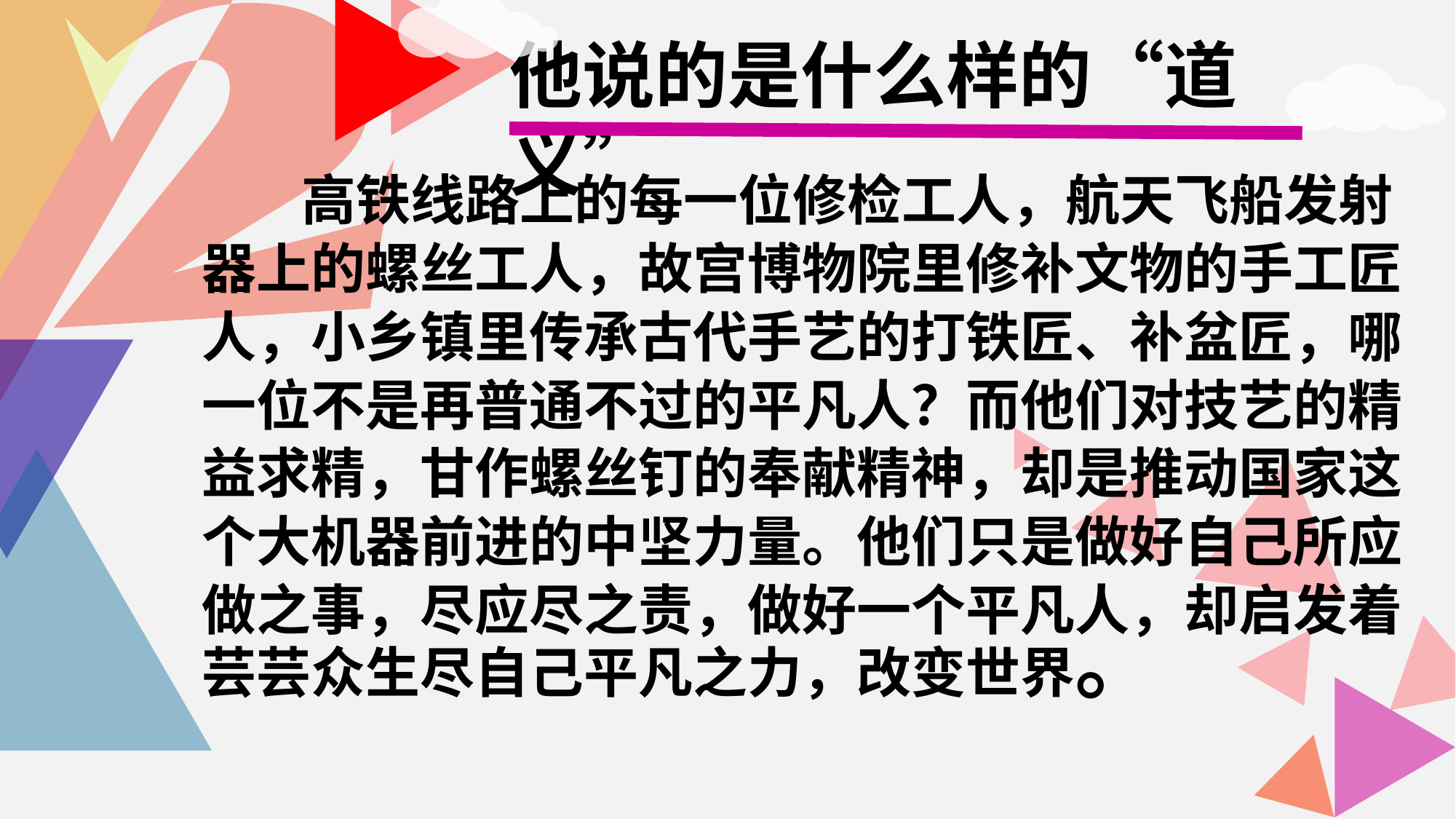

他说的是什么样的“道义”

       高铁线路上的每一位修检工人，航天飞船发射器上的螺丝工人，故宫博物院里修补文物的手工匠人，小乡镇里传承古代手艺的打铁匠、补盆匠，哪一位不是再普通不过的平凡人？而他们对技艺的精益求精，甘作螺丝钉的奉献精神，却是推动国家这个大机器前进的中坚力量。他们只是做好自己所应做之事，尽应尽之责，做好一个平凡人，却启发着芸芸众生尽自己平凡之力，改变世界。